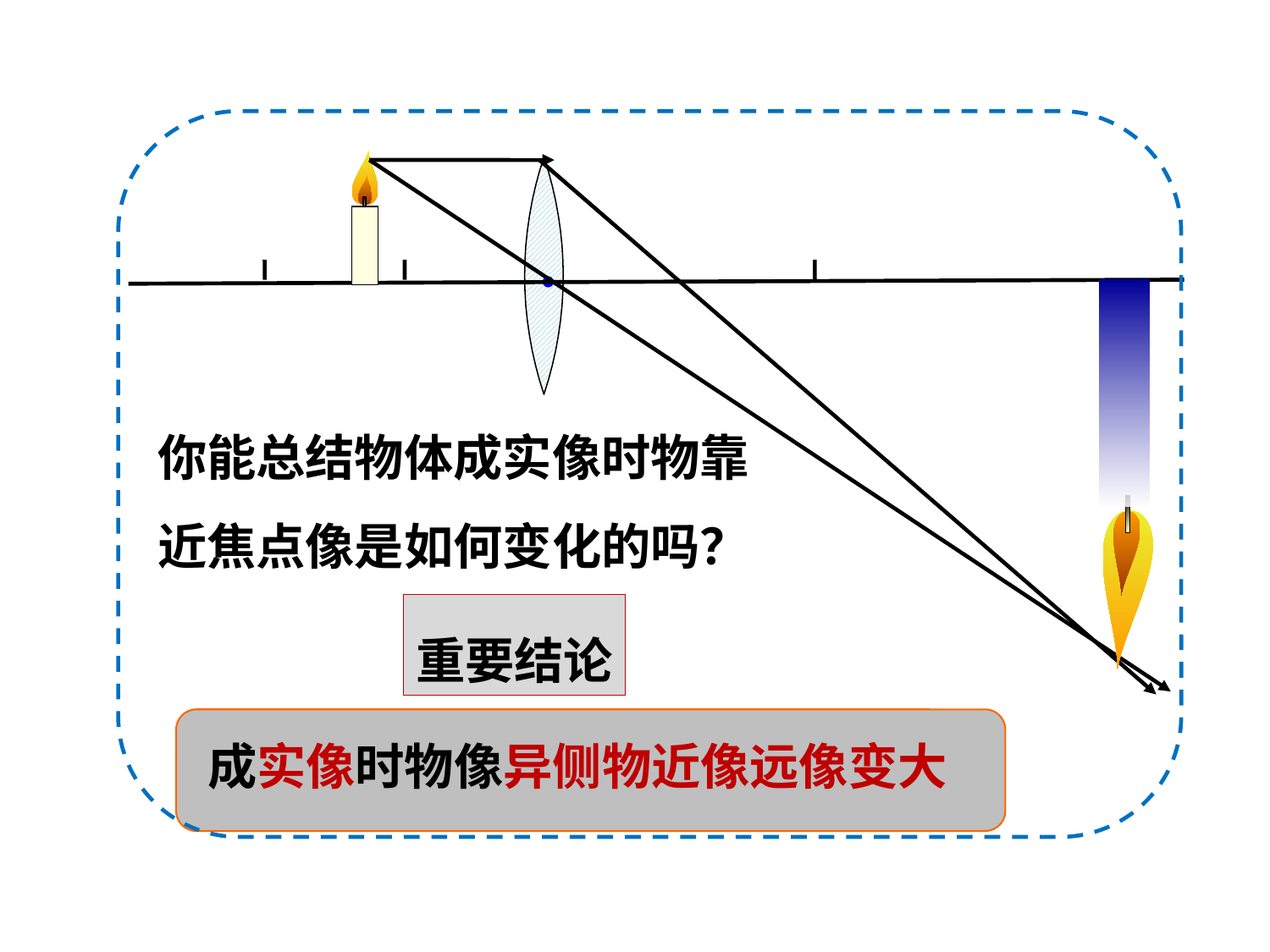

你能总结物体成实像时物靠近焦点像是如何变化的吗？

重要结论

成实像时物像异侧物近像远像变大